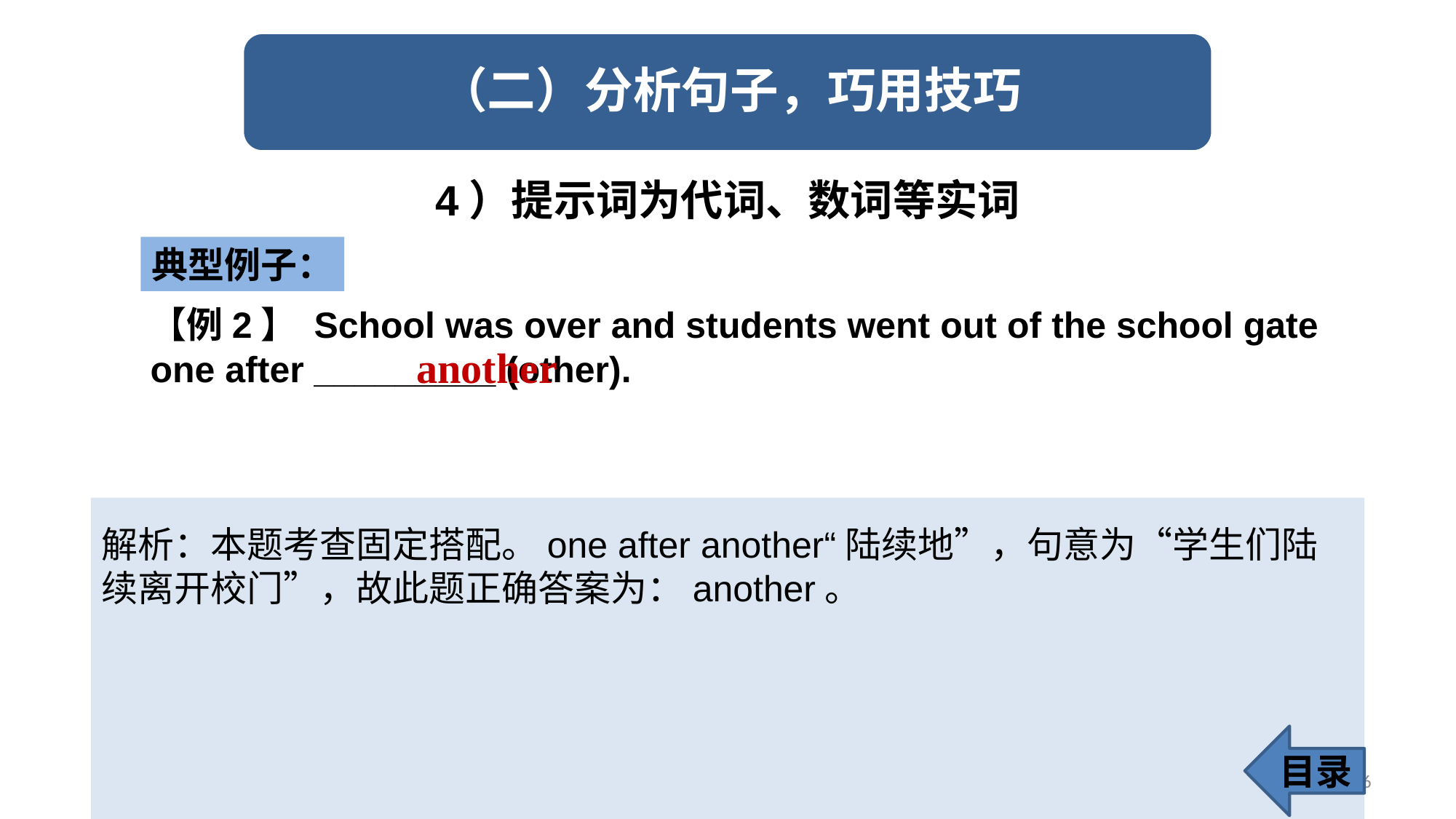

（二）分析句子，巧用技巧
4）提示词为代词、数词等实词
典型例子：
【例2】 School was over and students went out of the school gate one after _________ (other).
another

解析：本题考查固定搭配。one after another“陆续地”，句意为“学生们陆续离开校门”，故此题正确答案为：another。
目录
46